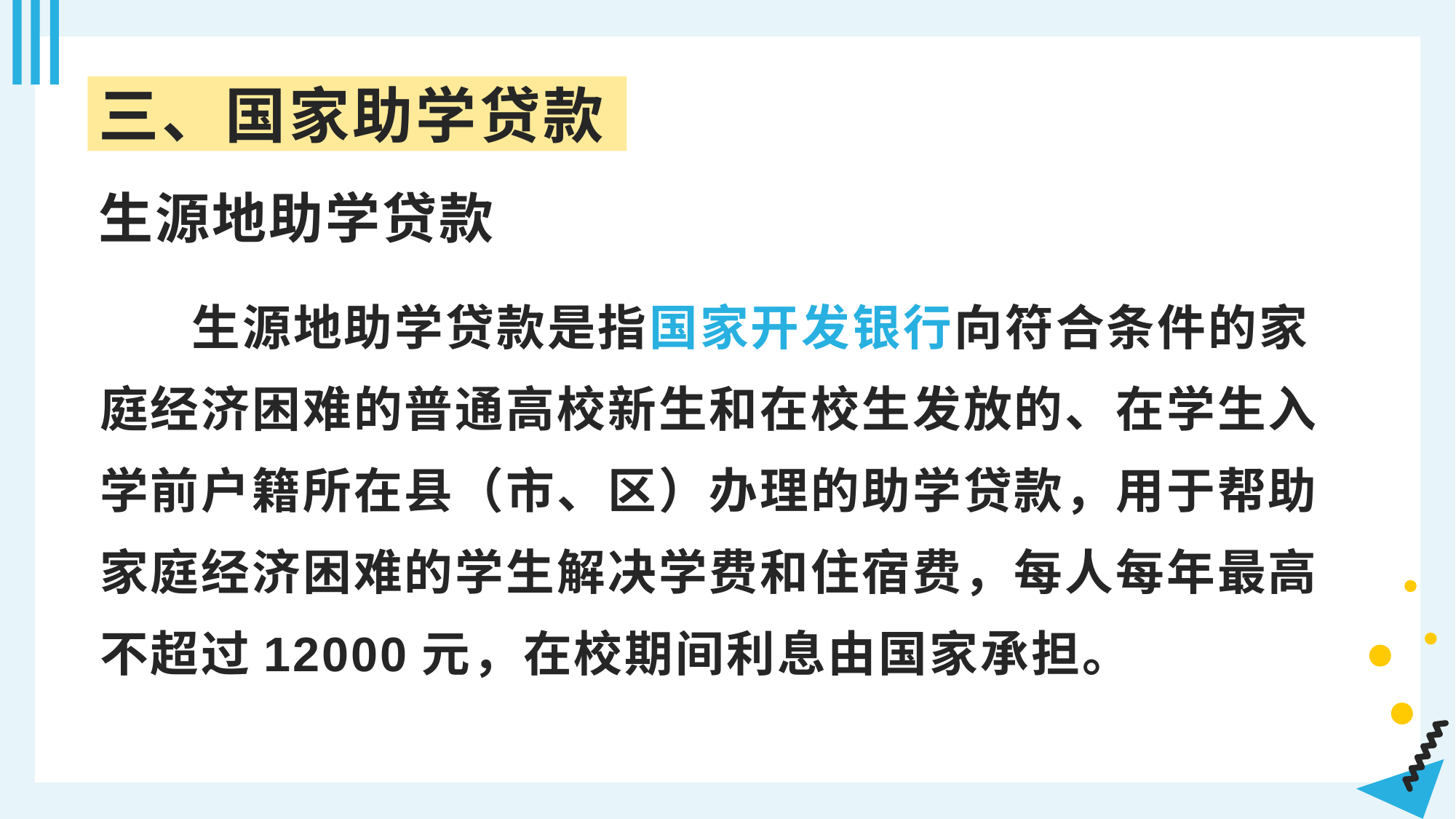

三、国家助学贷款
生源地助学贷款
      生源地助学贷款是指国家开发银行向符合条件的家庭经济困难的普通高校新生和在校生发放的、在学生入学前户籍所在县（市、区）办理的助学贷款，用于帮助家庭经济困难的学生解决学费和住宿费，每人每年最高不超过12000元，在校期间利息由国家承担。